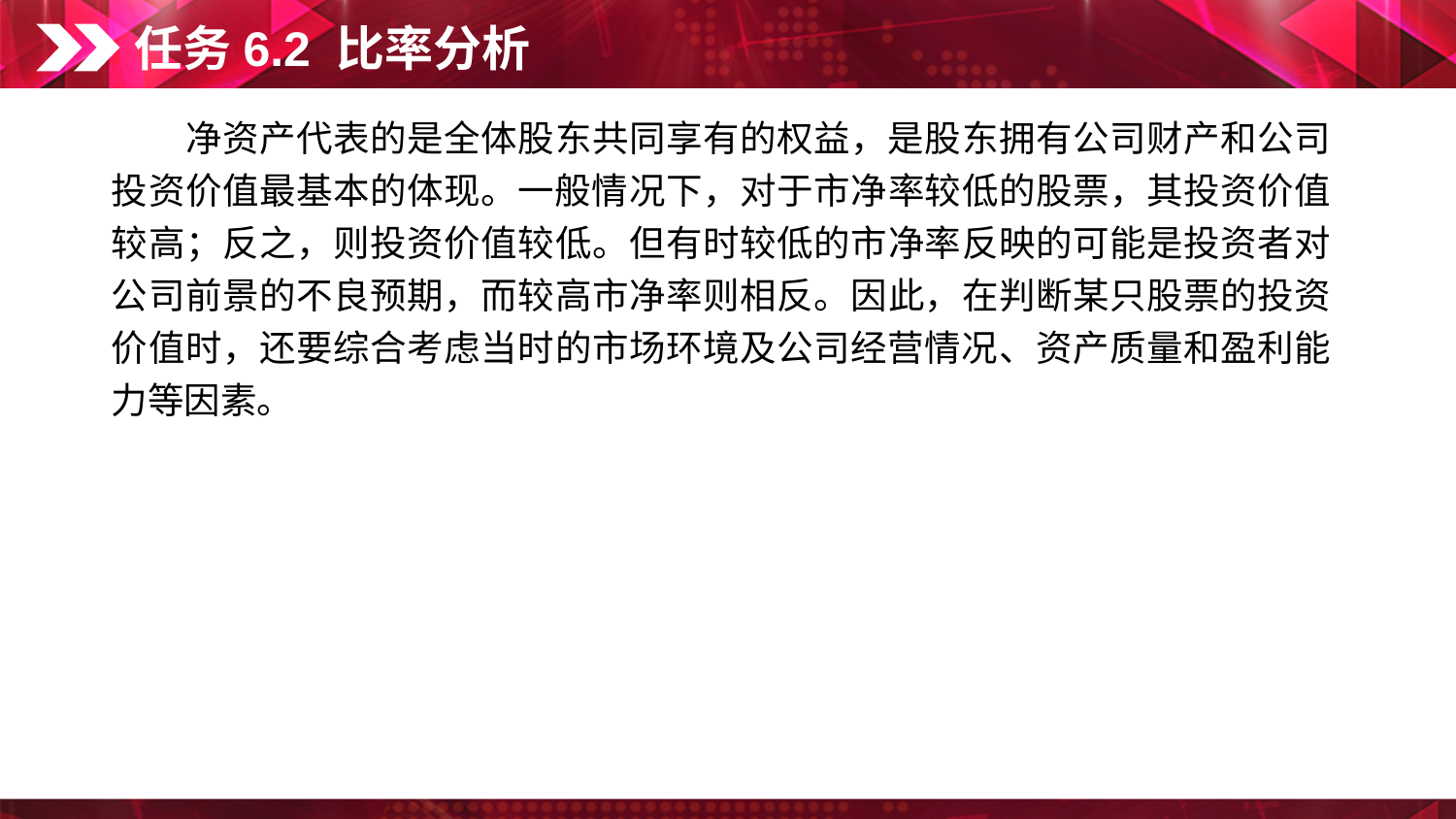

任务6.2 比率分析

　　净资产代表的是全体股东共同享有的权益，是股东拥有公司财产和公司投资价值最基本的体现。一般情况下，对于市净率较低的股票，其投资价值较高；反之，则投资价值较低。但有时较低的市净率反映的可能是投资者对公司前景的不良预期，而较高市净率则相反。因此，在判断某只股票的投资价值时，还要综合考虑当时的市场环境及公司经营情况、资产质量和盈利能力等因素。